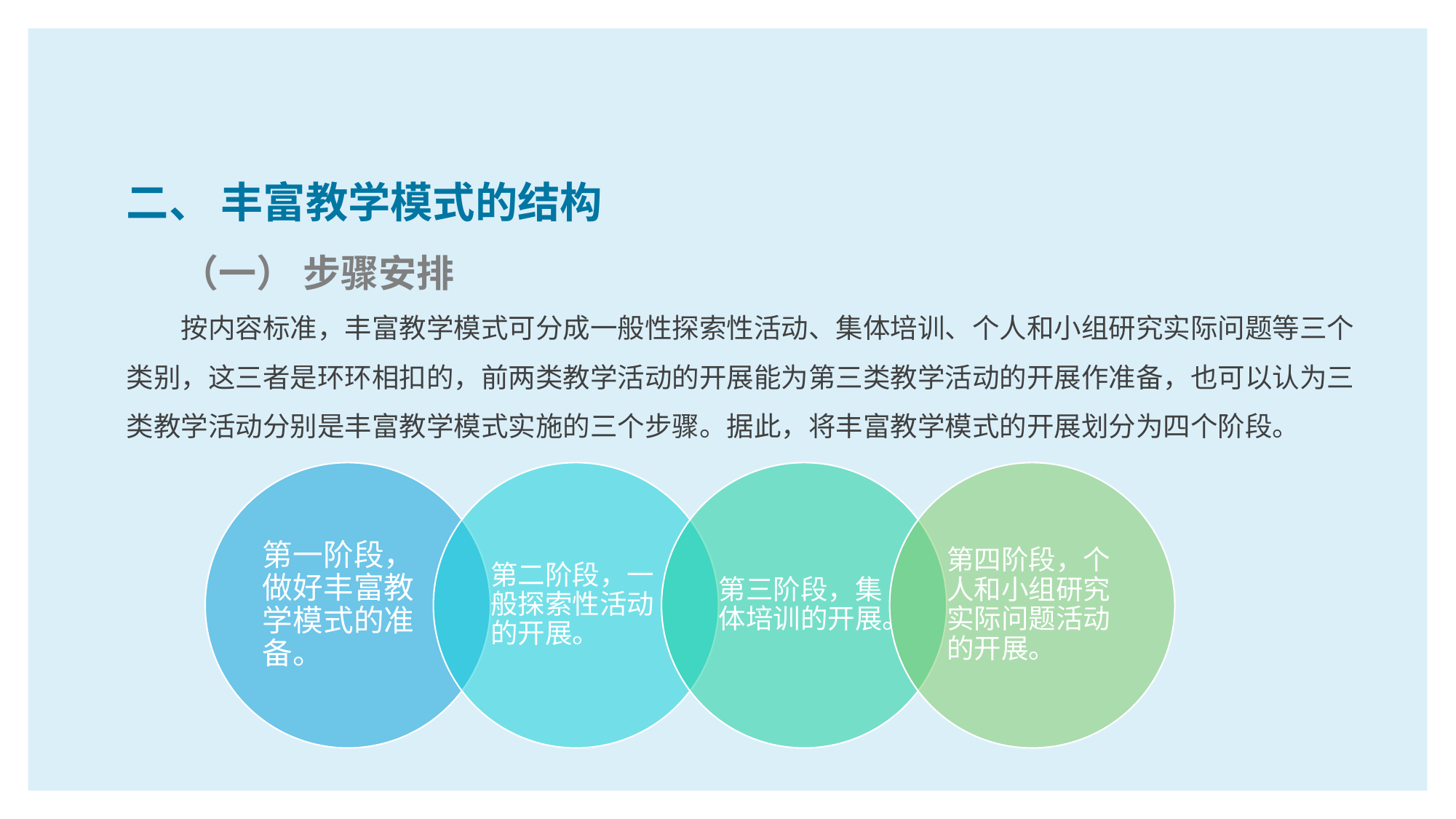

二、 丰富教学模式的结构
（一） 步骤安排
按内容标准，丰富教学模式可分成一般性探索性活动、集体培训、个人和小组研究实际问题等三个类别，这三者是环环相扣的，前两类教学活动的开展能为第三类教学活动的开展作准备，也可以认为三类教学活动分别是丰富教学模式实施的三个步骤。据此，将丰富教学模式的开展划分为四个阶段。
第一阶段，做好丰富教学模式的准备。
第二阶段，一般探索性活动的开展。
第三阶段，集体培训的开展。
第四阶段，个人和小组研究实际问题活动的开展。